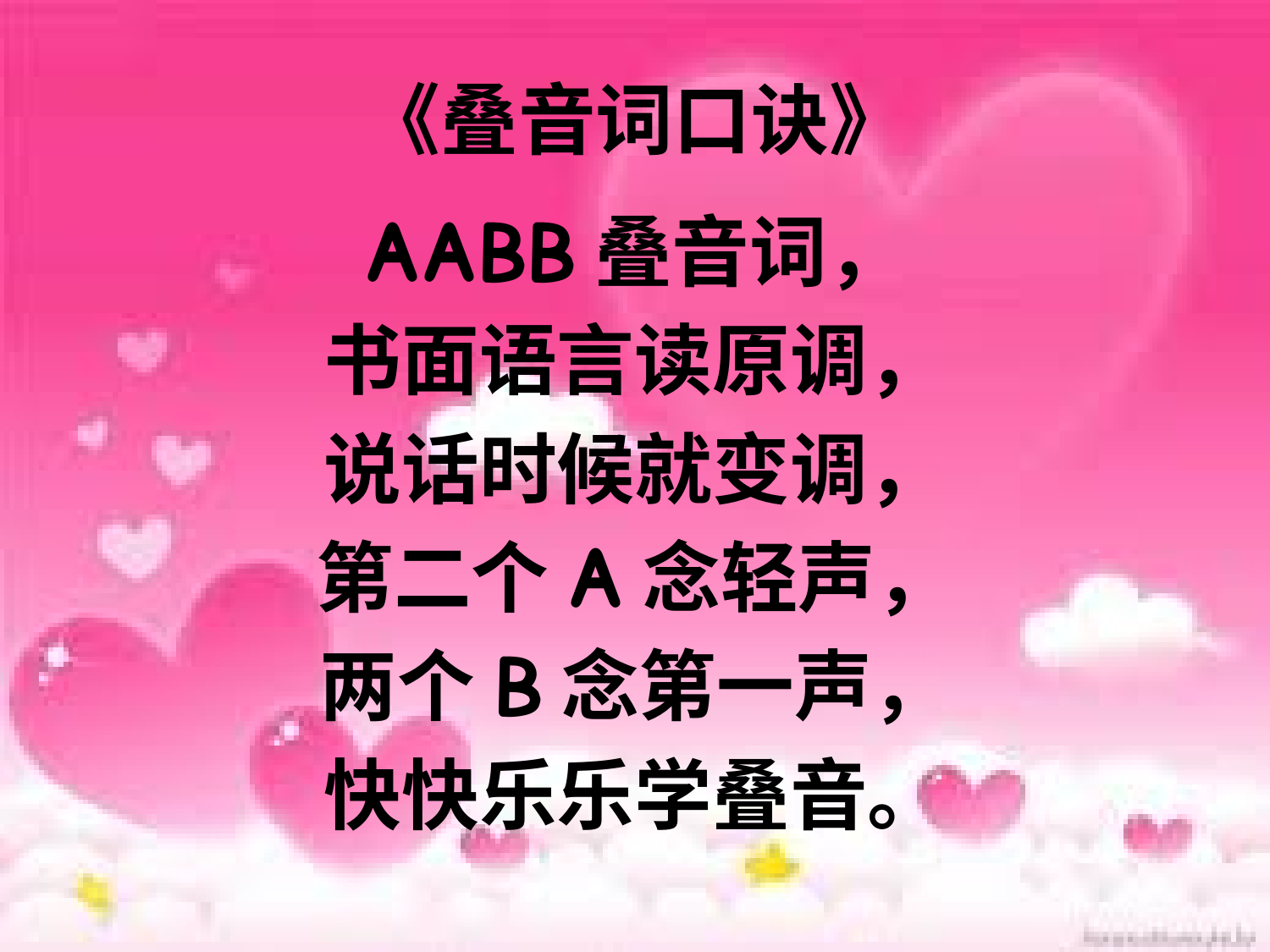

# 《叠音词口诀》
AABB叠音词，
书面语言读原调，
说话时候就变调，
第二个A念轻声，
两个B念第一声，
快快乐乐学叠音。